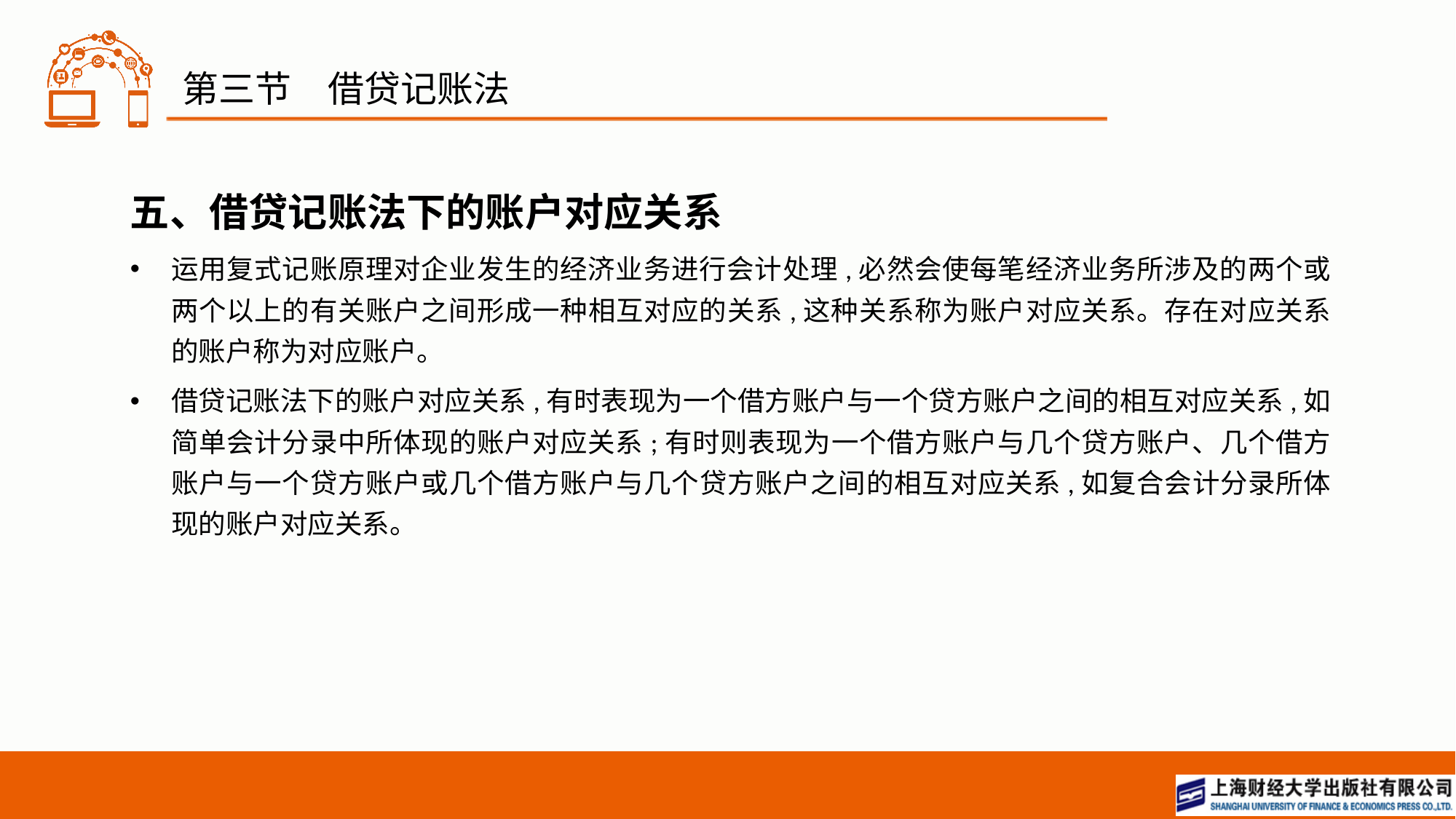

# 第三节　借贷记账法
五、借贷记账法下的账户对应关系
运用复式记账原理对企业发生的经济业务进行会计处理,必然会使每笔经济业务所涉及的两个或两个以上的有关账户之间形成一种相互对应的关系,这种关系称为账户对应关系。存在对应关系的账户称为对应账户。
借贷记账法下的账户对应关系,有时表现为一个借方账户与一个贷方账户之间的相互对应关系,如简单会计分录中所体现的账户对应关系;有时则表现为一个借方账户与几个贷方账户、几个借方账户与一个贷方账户或几个借方账户与几个贷方账户之间的相互对应关系,如复合会计分录所体现的账户对应关系。